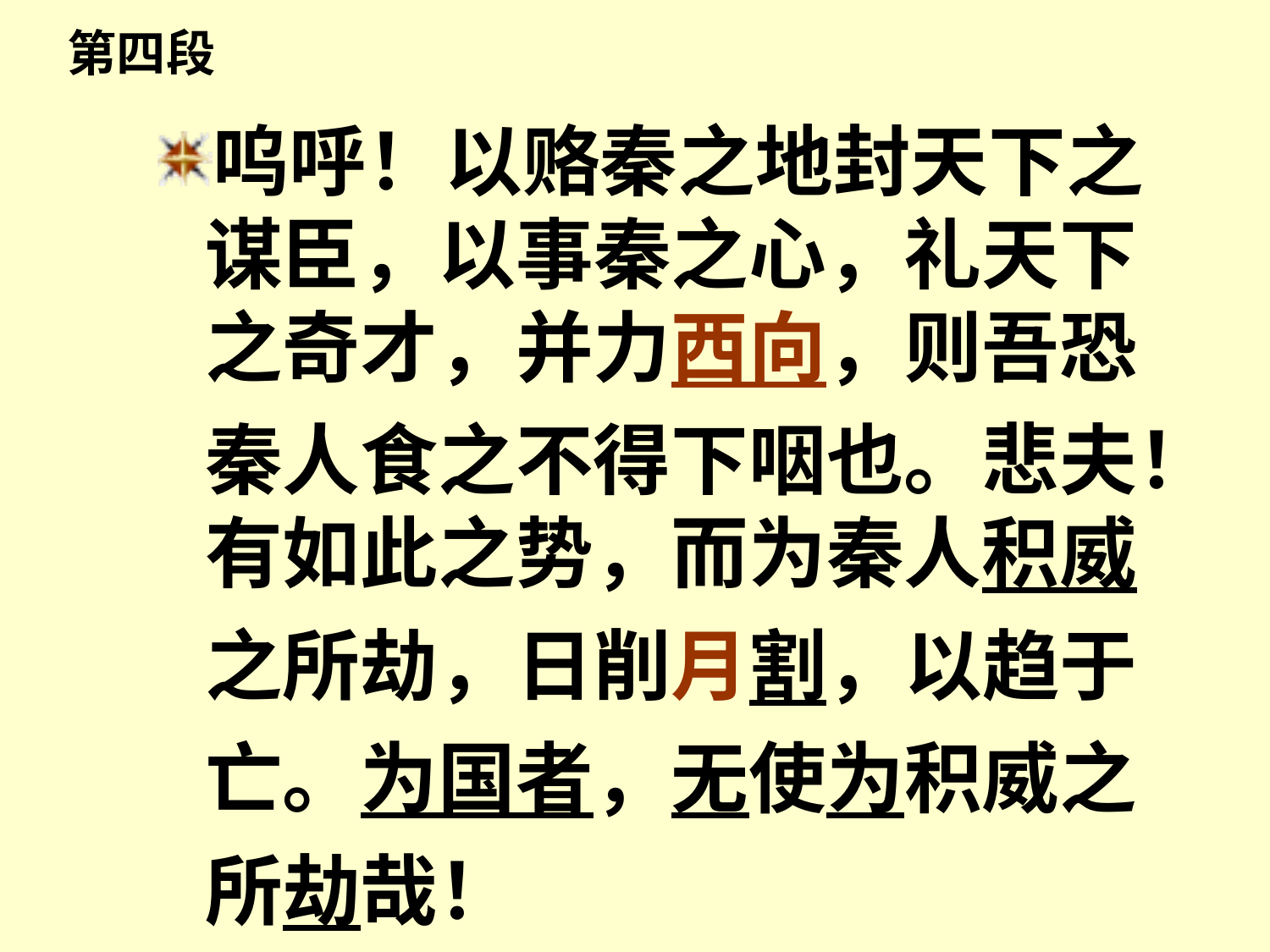

第四段
呜呼！以赂秦之地封天下之谋臣，以事秦之心，礼天下之奇才，并力西向，则吾恐秦人食之不得下咽也。悲夫！有如此之势，而为秦人积威之所劫，日削月割，以趋于亡。为国者，无使为积威之所劫哉！